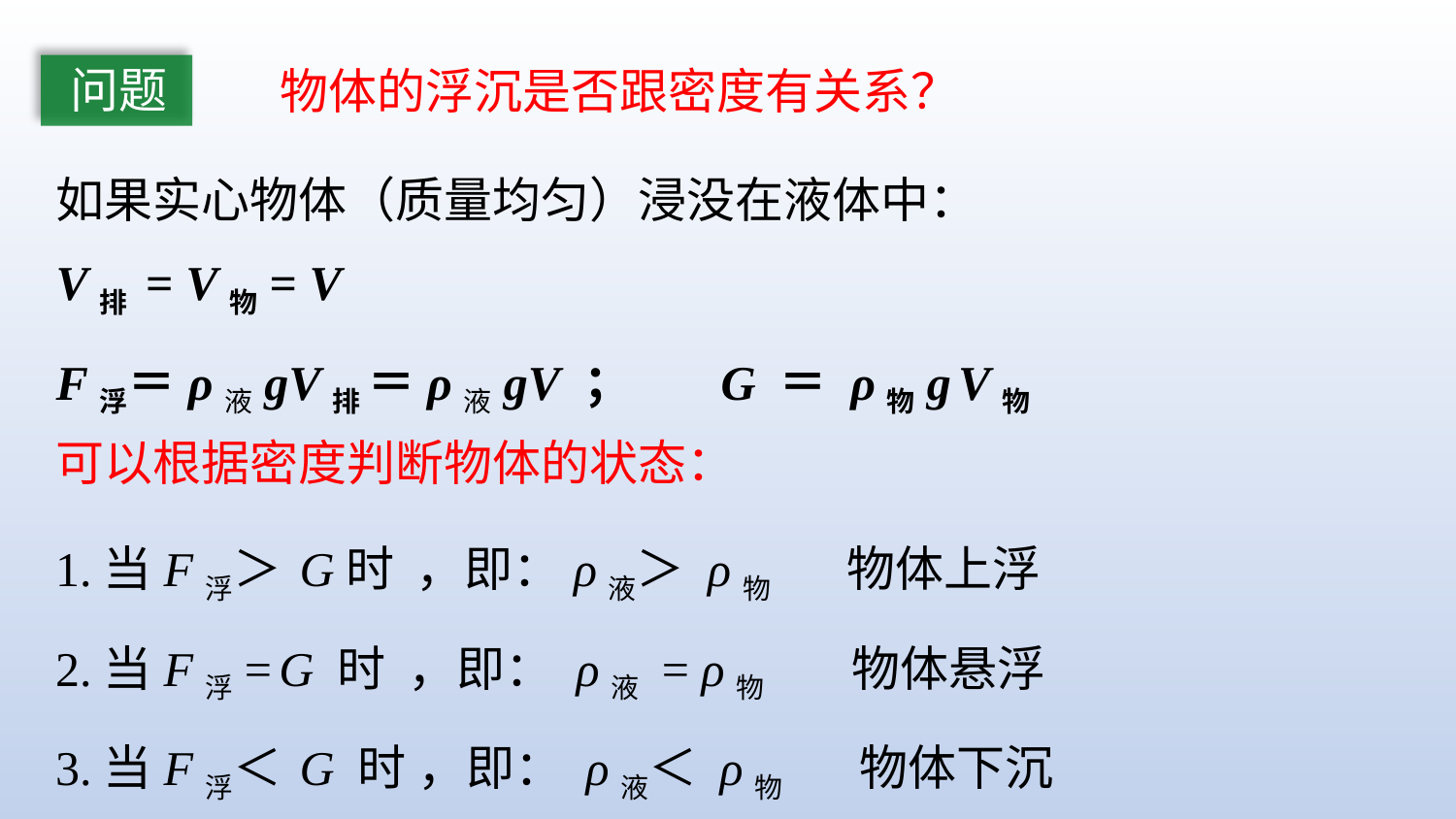

问题

物体的浮沉是否跟密度有关系？
如果实心物体（质量均匀）浸没在液体中：
V排 = V物= V
F浮＝ρ液gV排 ＝ρ液gV ；       G ＝ ρ物g V物
可以根据密度判断物体的状态：
1.当F浮＞ G时  ，即：ρ液＞ ρ物       物体上浮
2.当F浮= G 时  ，即： ρ液 = ρ物        物体悬浮
3.当F浮＜ G 时 ，即： ρ液＜ ρ物       物体下沉